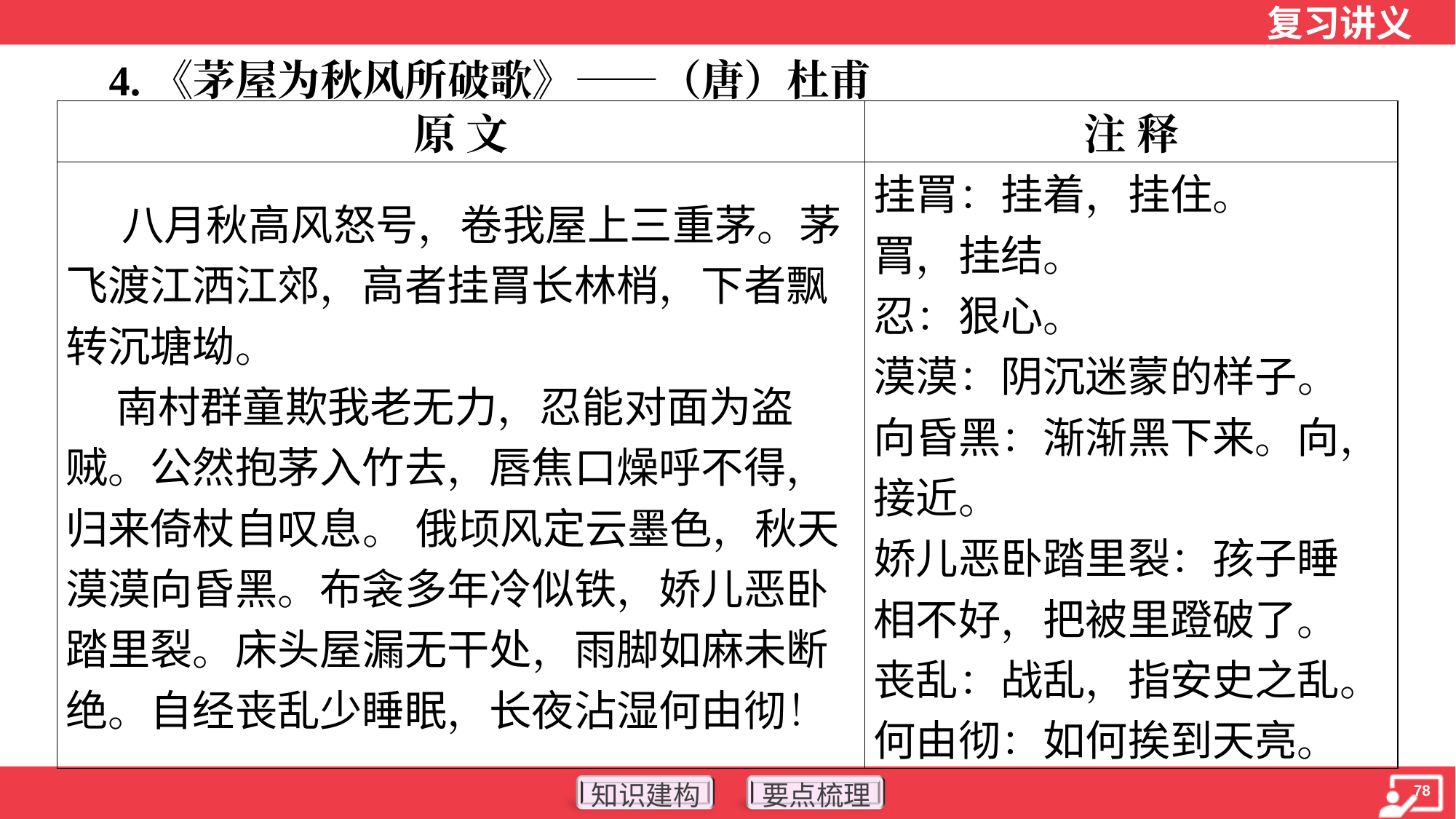

4.《茅屋为秋风所破歌》——（唐）杜甫
| 原 文 | 注 释 |
| --- | --- |
| 八月秋高风怒号，卷我屋上三重茅。茅飞渡江洒江郊，高者挂罥长林梢，下者飘转沉塘坳。 南村群童欺我老无力，忍能对面为盗贼。公然抱茅入竹去，唇焦口燥呼不得，归来倚杖自叹息。 俄顷风定云墨色，秋天漠漠向昏黑。布衾多年冷似铁，娇儿恶卧踏里裂。床头屋漏无干处，雨脚如麻未断绝。自经丧乱少睡眠，长夜沾湿何由彻！ | 挂罥：挂着，挂住。 罥，挂结。 忍：狠心。 漠漠：阴沉迷蒙的样子。 向昏黑：渐渐黑下来。向，接近。 娇儿恶卧踏里裂：孩子睡 相不好，把被里蹬破了。 丧乱：战乱，指安史之乱。 何由彻：如何挨到天亮。 |